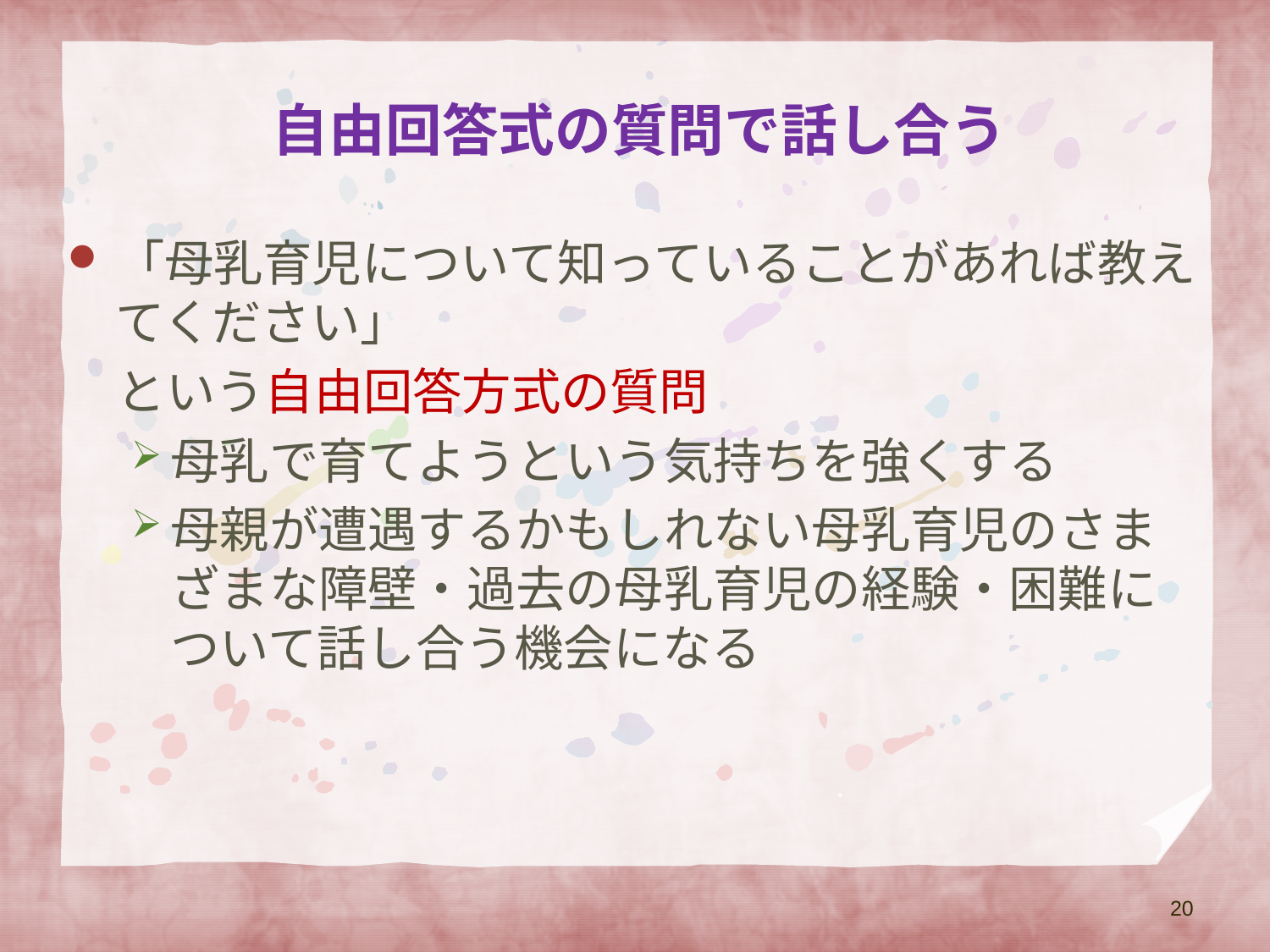

# 自由回答式の質問で話し合う
「母乳育児について知っていることがあれば教えてください」
　という自由回答方式の質問
母乳で育てようという気持ちを強くする
母親が遭遇するかもしれない母乳育児のさまざまな障壁・過去の母乳育児の経験・困難について話し合う機会になる
20